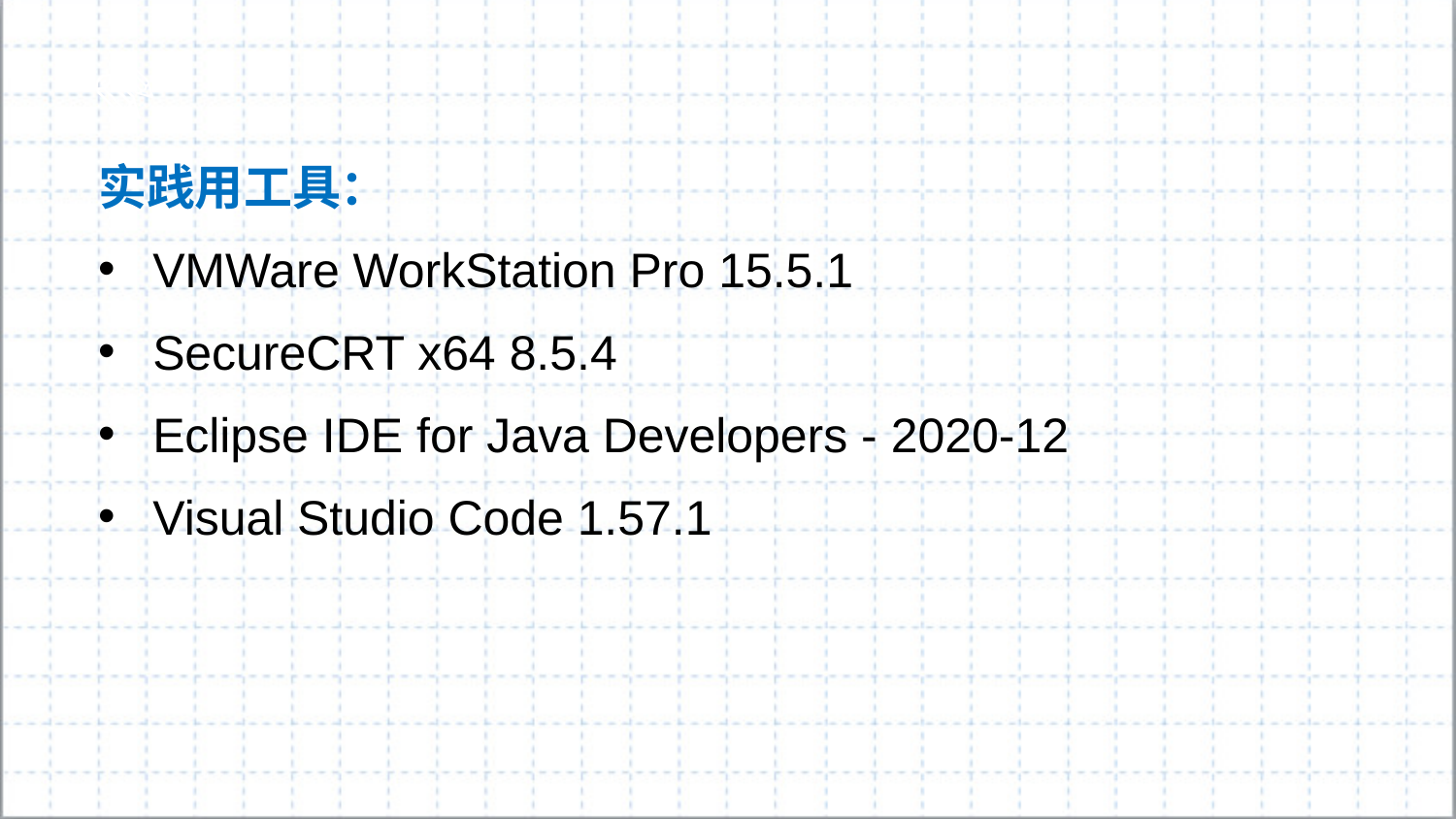

实践用工具：
VMWare WorkStation Pro 15.5.1
SecureCRT x64 8.5.4
Eclipse IDE for Java Developers - 2020-12
Visual Studio Code 1.57.1